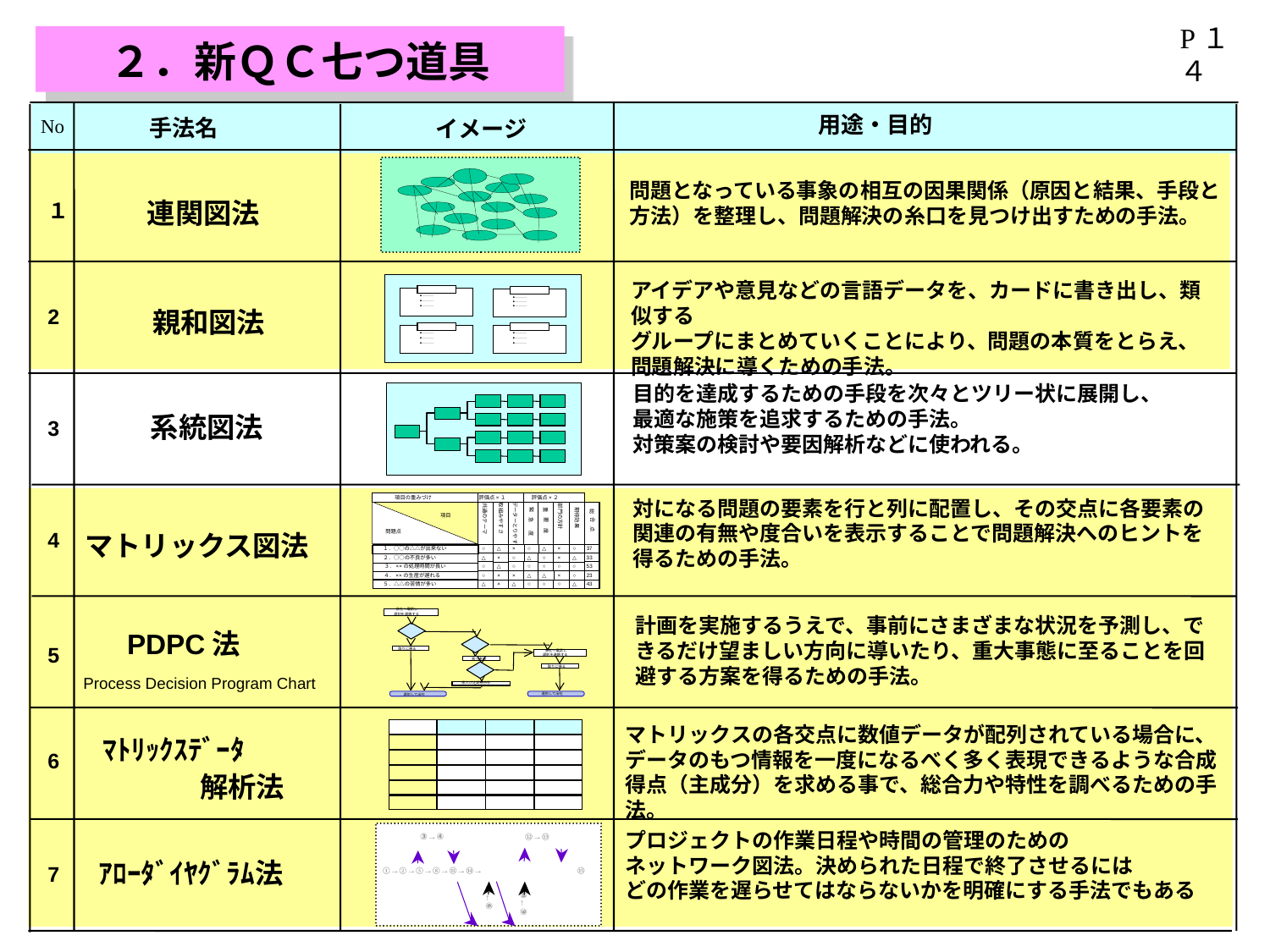

P１４
２．新ＱＣ七つ道具

用途・目的
No
手法名
イメージ

連関図法
問題となっている事象の相互の因果関係（原因と結果、手段と方法）を整理し、問題解決の糸口を見つけ出すための手法。
１

親和図法

アイデアや意見などの言語データを、カードに書き出し、類似する
グループにまとめていくことにより、問題の本質をとらえ、問題解決に導くための手法。

●ーーーーーーー

●ーーーーーーー

●ーーーーーーー
●ーーーーーーー

●ーーーーーーー

●ーーーーーーー

●ーーーーーーー
●ーーーーーーー

●ーーーーーーー

●ーーーーーーー

●ーーーーーーー
●ーーーーーーー

●ーーーーーーー

●ーーーーーーー

●ーーーーーーー
●ーーーーーーー
2

目的を達成するための手段を次々とツリー状に展開し、
最適な施策を追求するための手法。
対策案の検討や要因解析などに使われる。

系統図法
3

項目の重みづけ
評価点×１
評価点×２

緊
重
総
項目
部門の方針
期待効果
共通のテーマ
取組みやすさ
急
要
合
データーとりやすさ
点
問題点
度
度

１．○○の△△が出来ない
○
△
×
○
△
×
○
37

２．○○の不良が多い
△
×
○
△
○
×
△
33

３．××の処理時間が長い
○
△
○
○
○
○
○
53

４．××の生産が遅れる
○
×
×
△
△
×
○
23

５．△△の苦情が多い
△
×
△
○
○
○
△
43

対になる問題の要素を行と列に配置し、その交点に各要素の
関連の有無や度合いを表示することで問題解決へのヒントを
得るための手法。
4
マトリックス図法

計画を実施するうえで、事前にさまざまな状況を予測し、できるだけ望ましい方向に導いたり、重大事態に至ることを回避する方案を得るための手法。
会社へ電話し

遅刻を連絡する

取りに帰る

会社へ電話し

遅刻を連絡する

家へ連絡

取りに帰る

家人が定期券持参

遅刻して出社
遅刻して出社
PDPC法
5
Process Decision Program Chart

マトリックスの各交点に数値データが配列されている場合に、
データのもつ情報を一度になるべく多く表現できるような合成得点（主成分）を求める事で、総合力や特性を調べるための手法。

ﾏﾄﾘｯｸｽﾃﾞｰﾀ
6
解析法

③→④
⑫→⑬

①→②→⑤→⑧→⑪→⑭→
⑮

⑦←⑥
⑩←⑨

プロジェクトの作業日程や時間の管理のための
ネットワーク図法。決められた日程で終了させるには
どの作業を遅らせてはならないかを明確にする手法でもある
ｱﾛｰﾀﾞｲﾔｸﾞﾗﾑ法
7